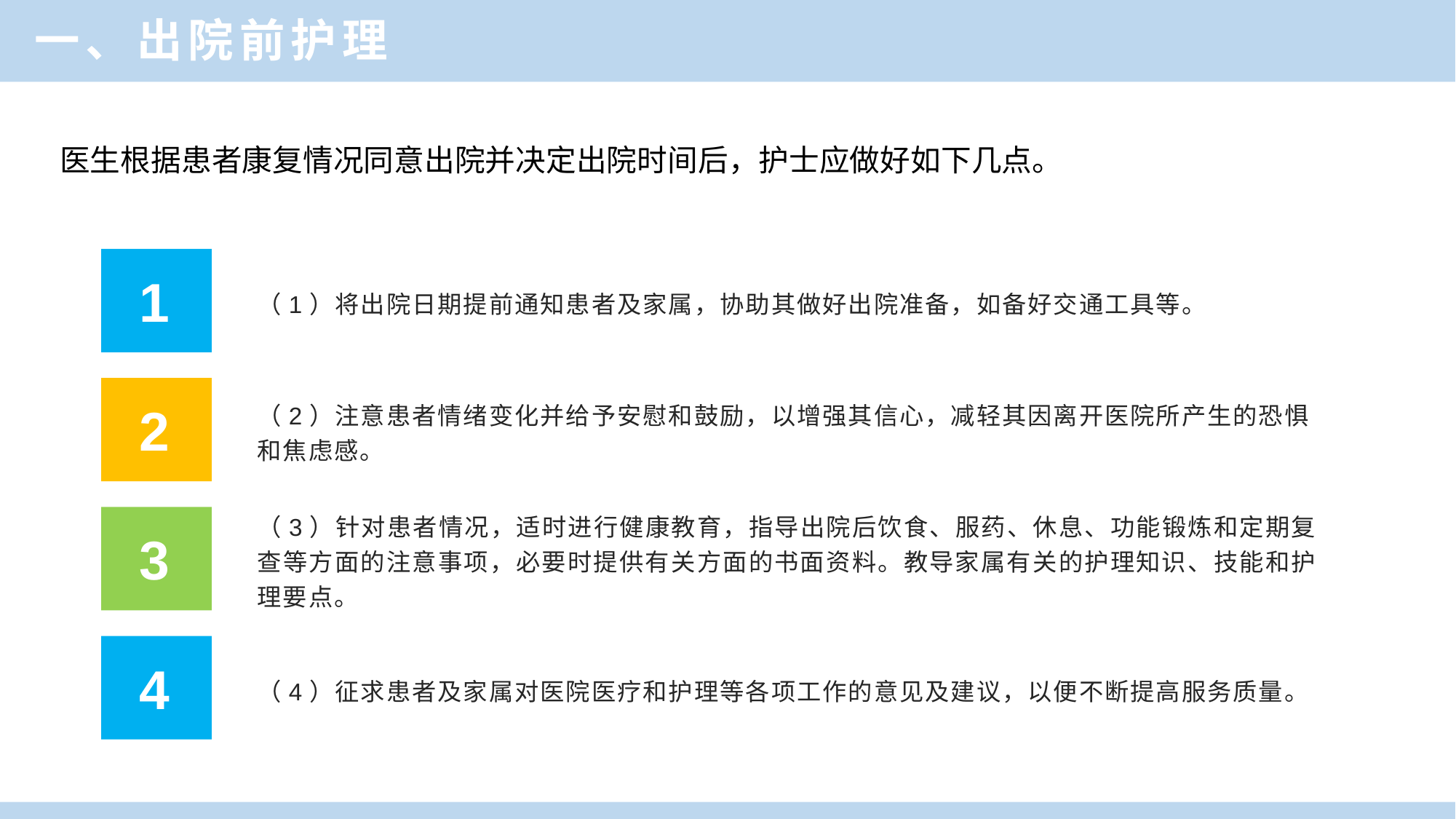

一、出院前护理
医生根据患者康复情况同意出院并决定出院时间后，护士应做好如下几点。

（1）将出院日期提前通知患者及家属，协助其做好出院准备，如备好交通工具等。
1

（2）注意患者情绪变化并给予安慰和鼓励，以增强其信心，减轻其因离开医院所产生的恐惧和焦虑感。
2

（3）针对患者情况，适时进行健康教育，指导出院后饮食、服药、休息、功能锻炼和定期复查等方面的注意事项，必要时提供有关方面的书面资料。教导家属有关的护理知识、技能和护理要点。
3

（4）征求患者及家属对医院医疗和护理等各项工作的意见及建议，以便不断提高服务质量。
4